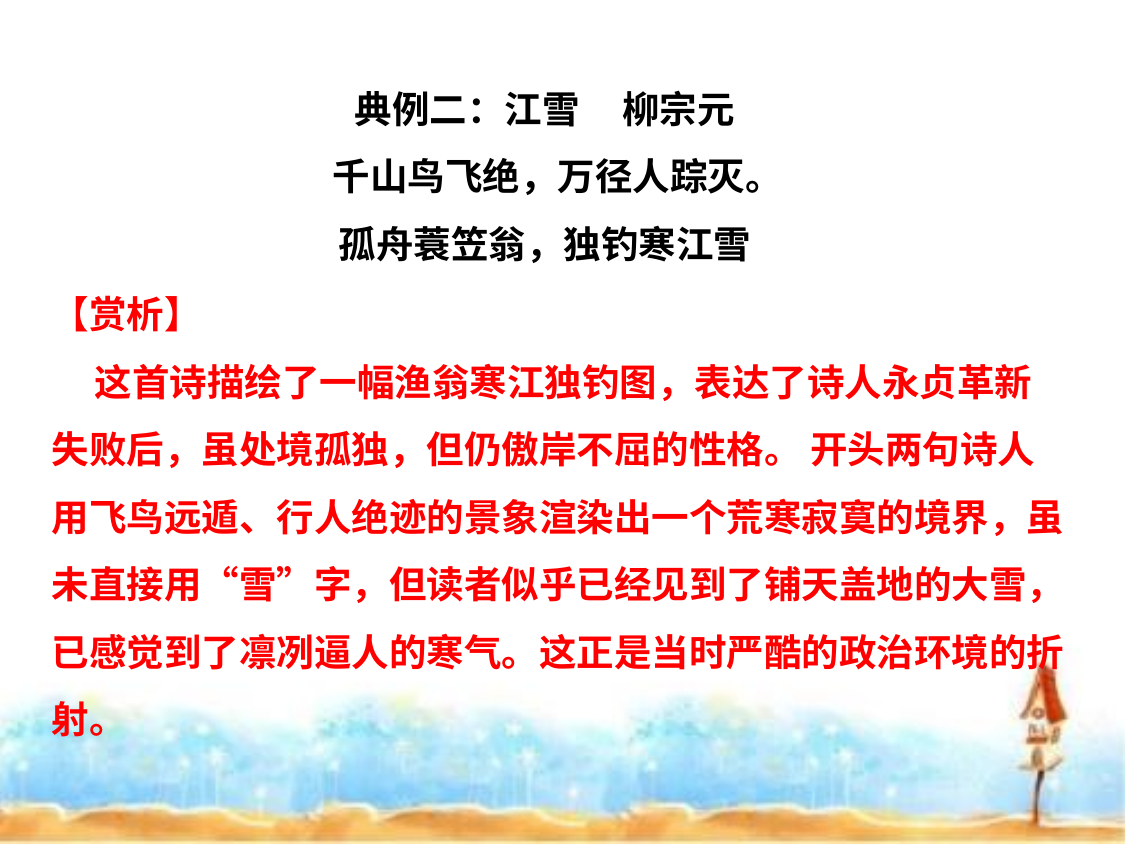

典例二：江雪     柳宗元
  千山鸟飞绝，万径人踪灭。
孤舟蓑笠翁，独钓寒江雪

【赏析】
    这首诗描绘了一幅渔翁寒江独钓图，表达了诗人永贞革新失败后，虽处境孤独，但仍傲岸不屈的性格。 开头两句诗人用飞鸟远遁、行人绝迹的景象渲染出一个荒寒寂寞的境界，虽未直接用“雪”字，但读者似乎已经见到了铺天盖地的大雪，已感觉到了凛冽逼人的寒气。这正是当时严酷的政治环境的折射。